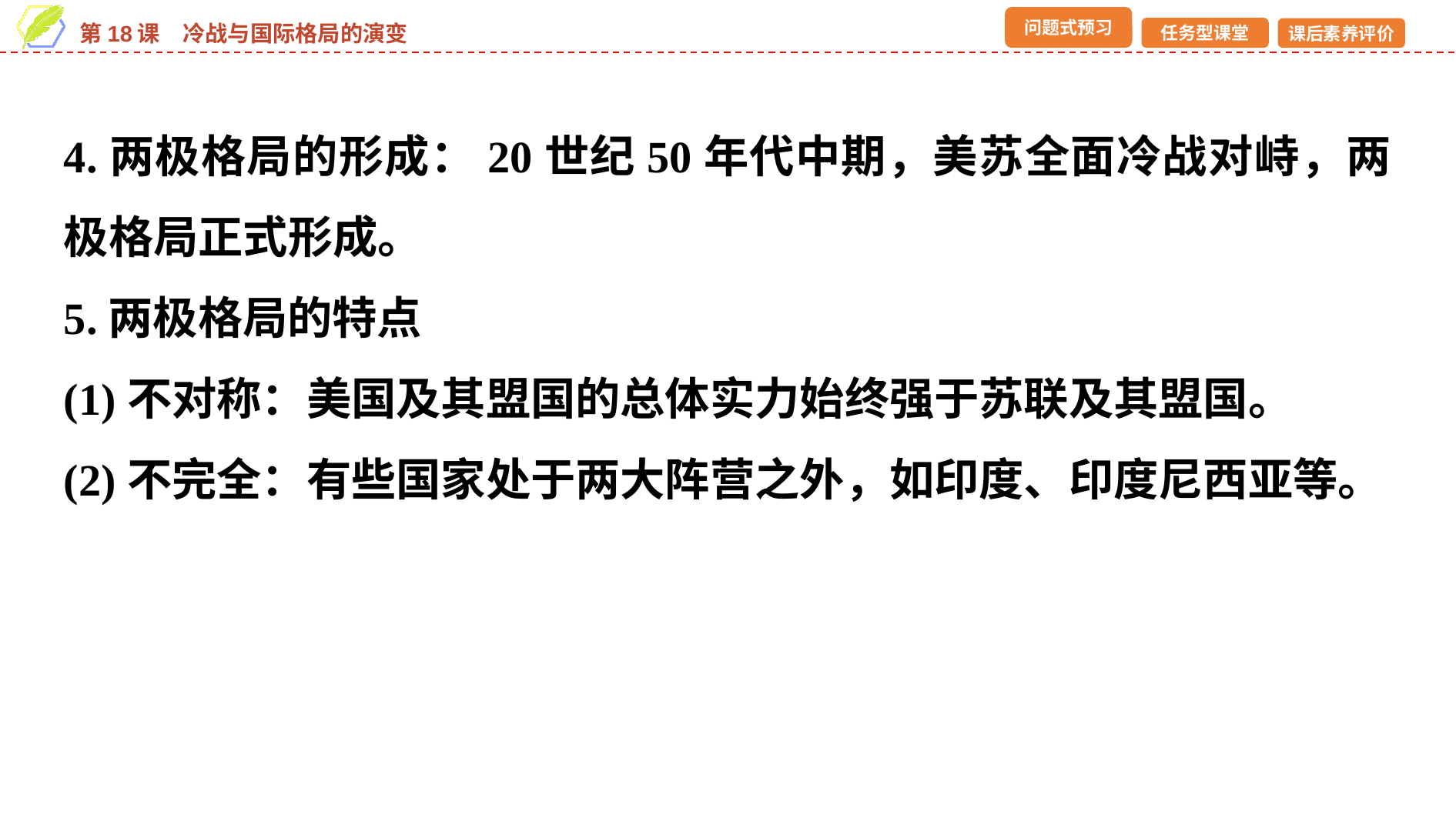

4.两极格局的形成：20世纪50年代中期，美苏全面冷战对峙，两极格局正式形成。
5.两极格局的特点
(1)不对称：美国及其盟国的总体实力始终强于苏联及其盟国。
(2)不完全：有些国家处于两大阵营之外，如印度、印度尼西亚等。